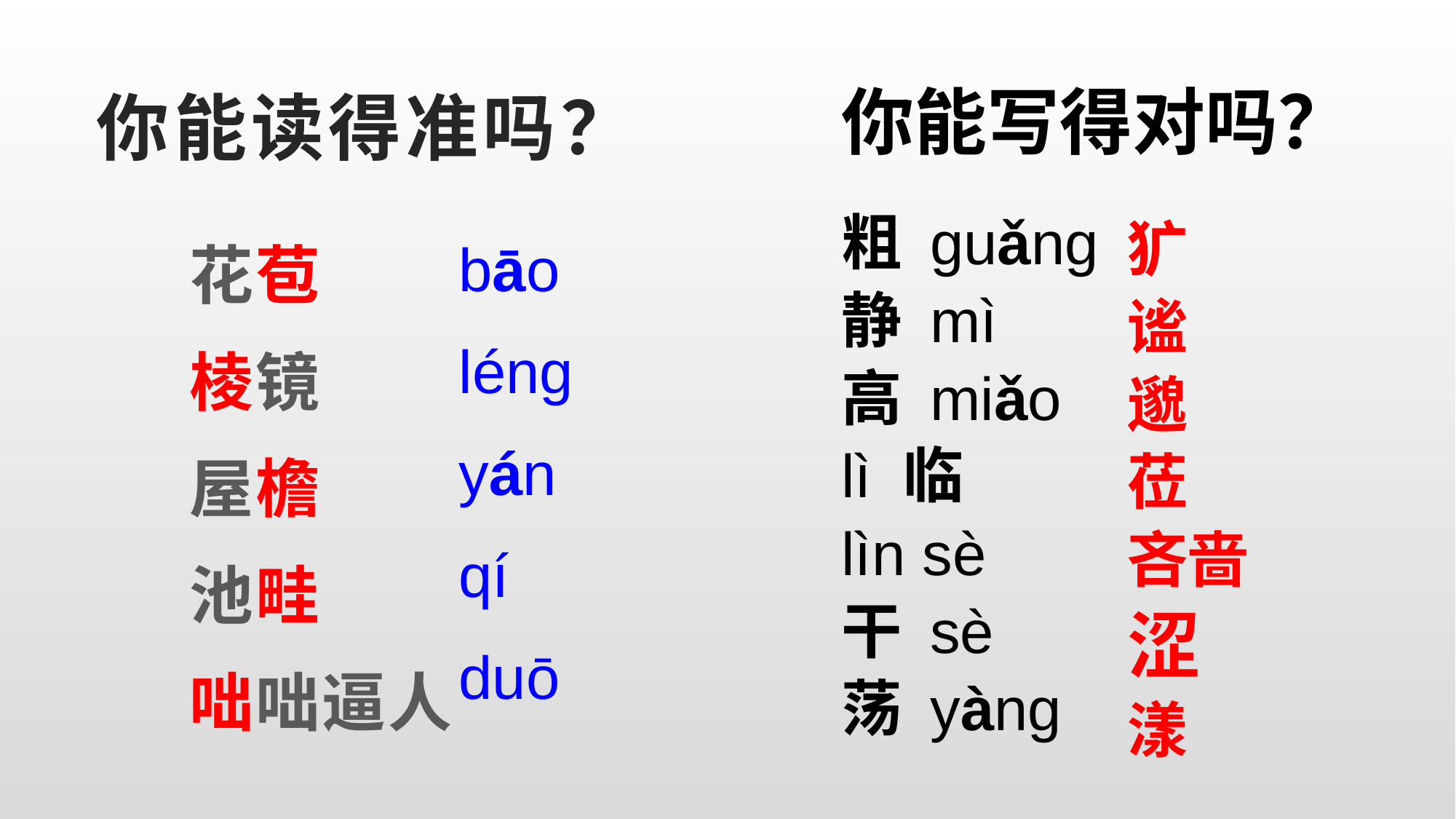

# 你能读得准吗？
你能写得对吗？
bāo
léng
yán
qí
duō

粗 guǎng
静 mì
高 miǎo
lì 临
lìn sè
干 sè
荡 yàng
花苞
棱镜
屋檐
池畦
咄咄逼人

犷
谧
邈
莅
吝啬
涩
漾